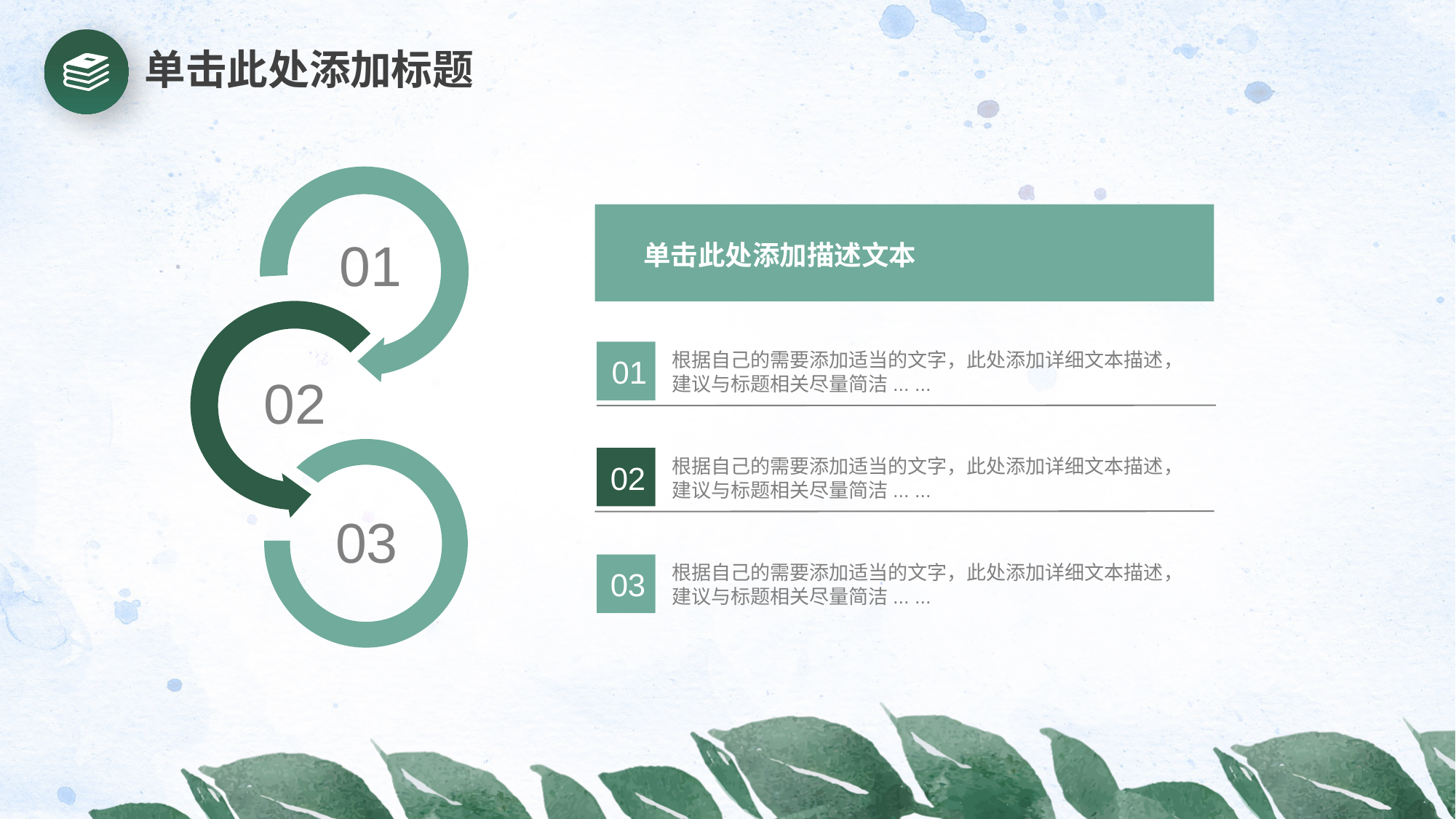

# 单击此处添加标题

01
单击此处添加描述文本

根据自己的需要添加适当的文字，此处添加详细文本描述，建议与标题相关尽量简洁... ...

01
02

根据自己的需要添加适当的文字，此处添加详细文本描述，建议与标题相关尽量简洁... ...

02
03
根据自己的需要添加适当的文字，此处添加详细文本描述，建议与标题相关尽量简洁... ...

03